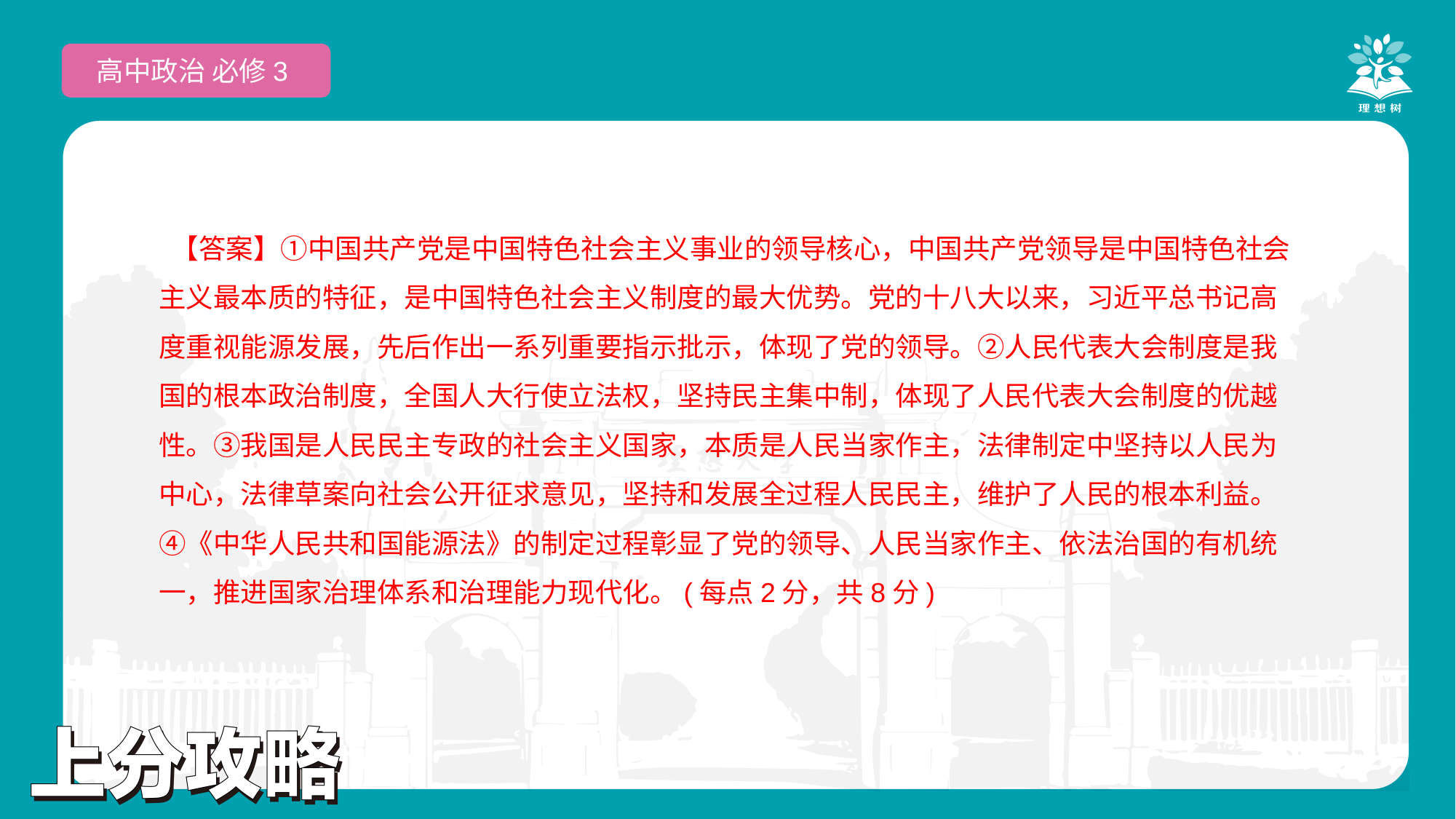

高中政治 必修3
 【答案】①中国共产党是中国特色社会主义事业的领导核心，中国共产党领导是中国特色社会主义最本质的特征，是中国特色社会主义制度的最大优势。党的十八大以来，习近平总书记高度重视能源发展，先后作出一系列重要指示批示，体现了党的领导。②人民代表大会制度是我国的根本政治制度，全国人大行使立法权，坚持民主集中制，体现了人民代表大会制度的优越性。③我国是人民民主专政的社会主义国家，本质是人民当家作主，法律制定中坚持以人民为中心，法律草案向社会公开征求意见，坚持和发展全过程人民民主，维护了人民的根本利益。④《中华人民共和国能源法》的制定过程彰显了党的领导、人民当家作主、依法治国的有机统一，推进国家治理体系和治理能力现代化。(每点2分，共8分)